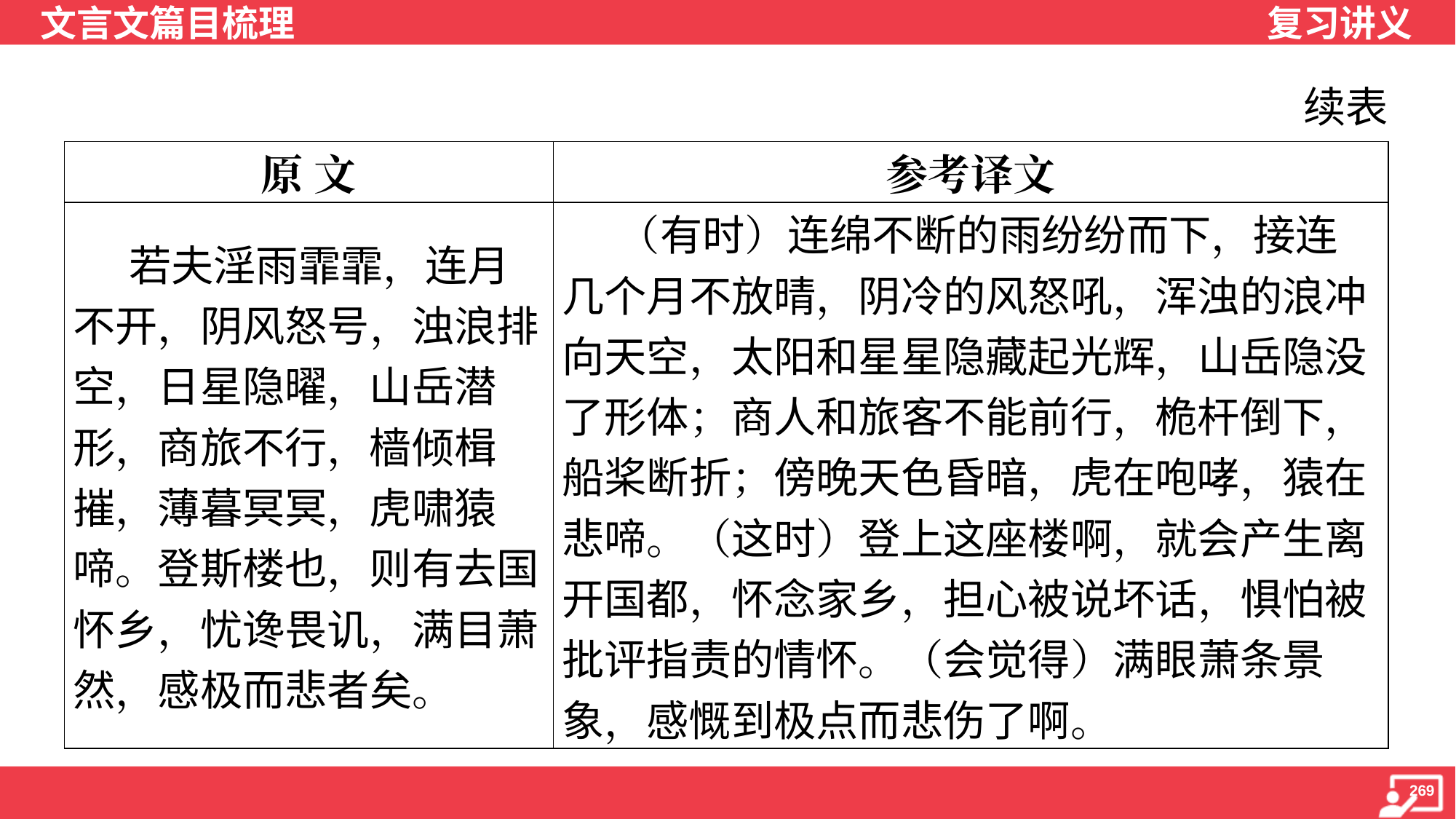

续表
| 原 文 | 参考译文 |
| --- | --- |
| 若夫淫雨霏霏，连月 不开，阴风怒号，浊浪排 空，日星隐曜，山岳潜 形，商旅不行，樯倾楫 摧，薄暮冥冥，虎啸猿 啼。登斯楼也，则有去国 怀乡，忧谗畏讥，满目萧 然，感极而悲者矣。 | （有时）连绵不断的雨纷纷而下，接连 几个月不放晴，阴冷的风怒吼，浑浊的浪冲 向天空，太阳和星星隐藏起光辉，山岳隐没 了形体；商人和旅客不能前行，桅杆倒下， 船桨断折；傍晚天色昏暗，虎在咆哮，猿在 悲啼。（这时）登上这座楼啊，就会产生离 开国都，怀念家乡，担心被说坏话，惧怕被 批评指责的情怀。（会觉得）满眼萧条景 象，感慨到极点而悲伤了啊。 |